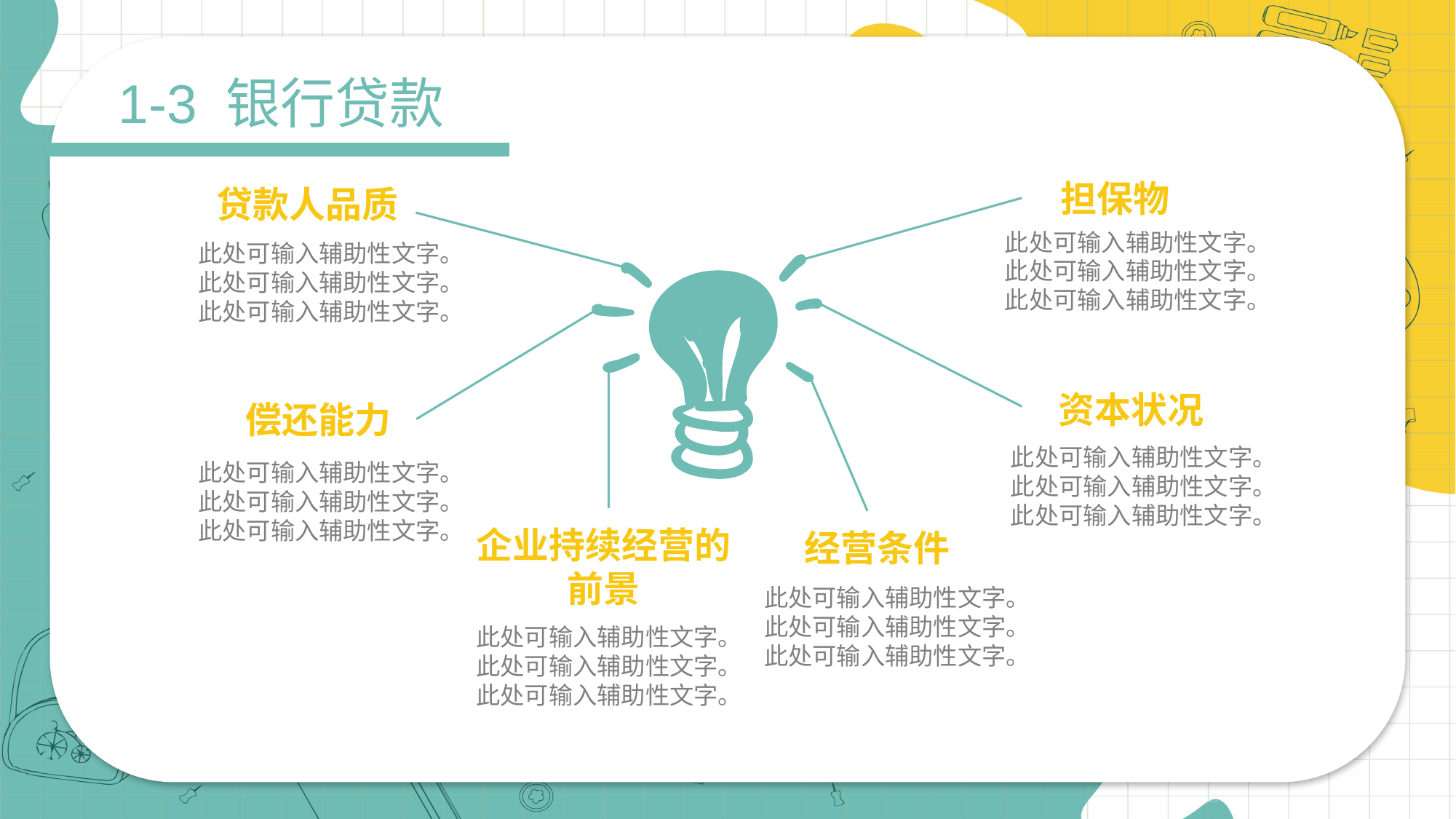

1-3 银行贷款

担保物
贷款人品质
此处可输入辅助性文字。此处可输入辅助性文字。此处可输入辅助性文字。
此处可输入辅助性文字。此处可输入辅助性文字。此处可输入辅助性文字。

资本状况
偿还能力
此处可输入辅助性文字。此处可输入辅助性文字。此处可输入辅助性文字。
此处可输入辅助性文字。此处可输入辅助性文字。此处可输入辅助性文字。
企业持续经营的前景
经营条件
此处可输入辅助性文字。此处可输入辅助性文字。此处可输入辅助性文字。
此处可输入辅助性文字。此处可输入辅助性文字。此处可输入辅助性文字。
PPT下载 http://www.1ppt.com/xiazai/